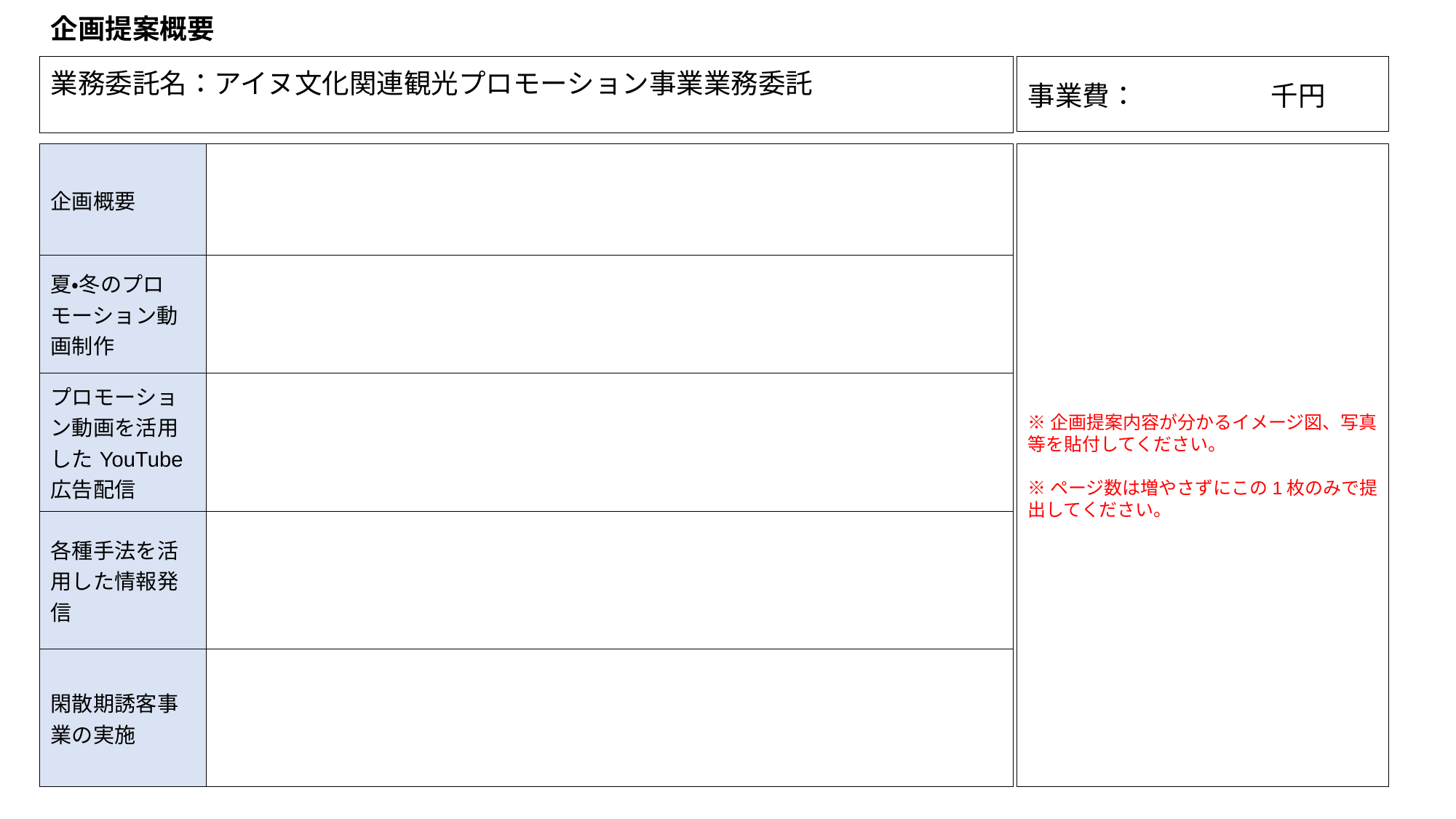

企画提案概要
| 事業費：　　　　 千円 |
| --- |
| 業務委託名：アイヌ文化関連観光プロモーション事業業務委託 |
| --- |
| 企画概要 |  |
| --- | --- |
| 夏・冬のプロモーション動画制作 |  |
| プロモーション動画を活用したYouTube広告配信 |  |
| 各種手法を活用した情報発信 |  |
| 閑散期誘客事業の実施 |  |
※企画提案内容が分かるイメージ図、写真等を貼付してください。

※ページ数は増やさずにこの1枚のみで提出してください。